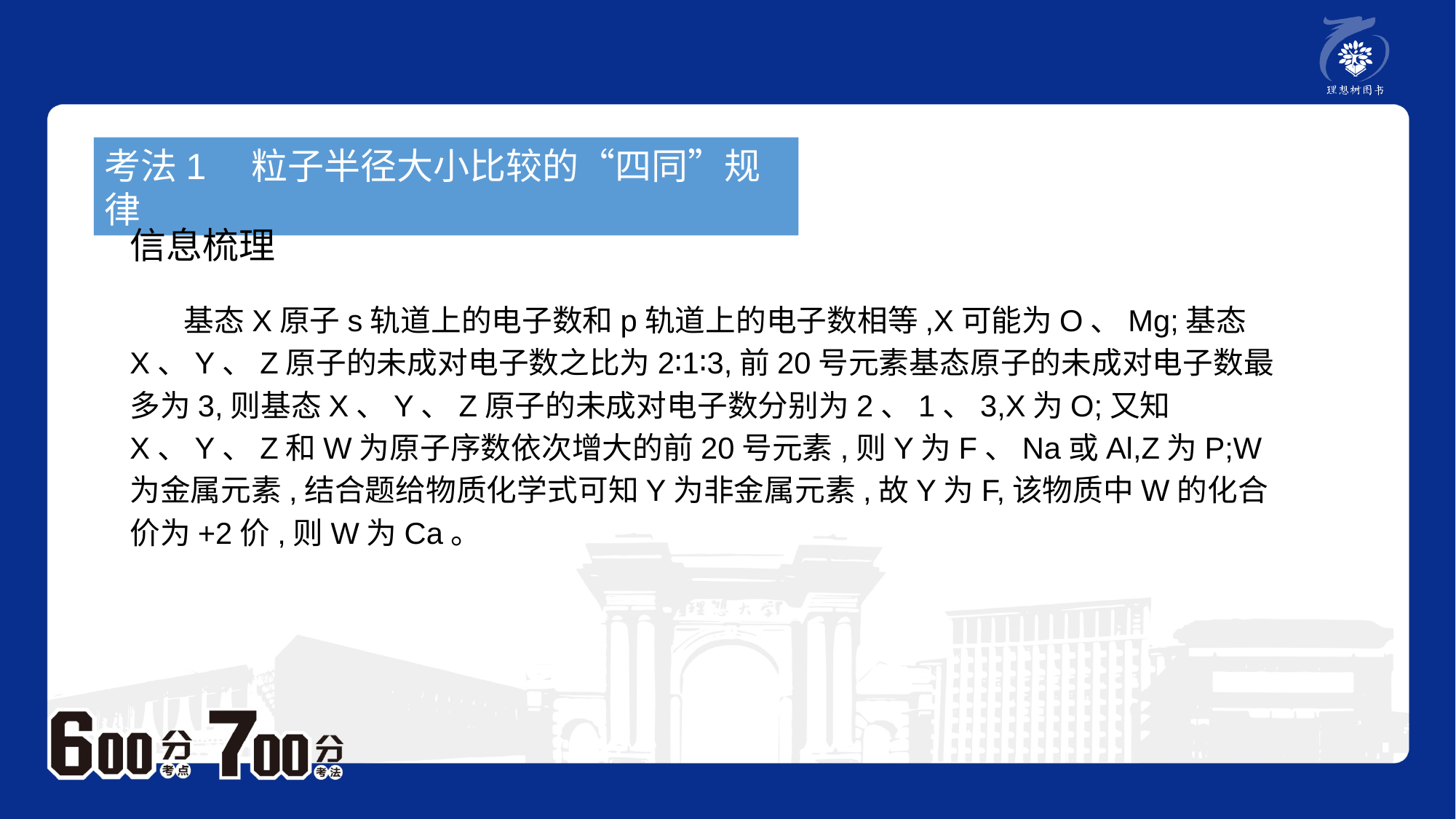

考法1　粒子半径大小比较的“四同”规律
信息梳理
       基态X原子s轨道上的电子数和p轨道上的电子数相等,X可能为O、Mg;基态X、Y、Z原子的未成对电子数之比为2∶1∶3,前20号元素基态原子的未成对电子数最多为3,则基态X、Y、Z原子的未成对电子数分别为2、1、3,X为O;又知X、Y、Z和W为原子序数依次增大的前20号元素,则Y为F、Na或Al,Z为P;W为金属元素,结合题给物质化学式可知Y为非金属元素,故Y为F,该物质中W的化合价为+2价,则W为Ca。